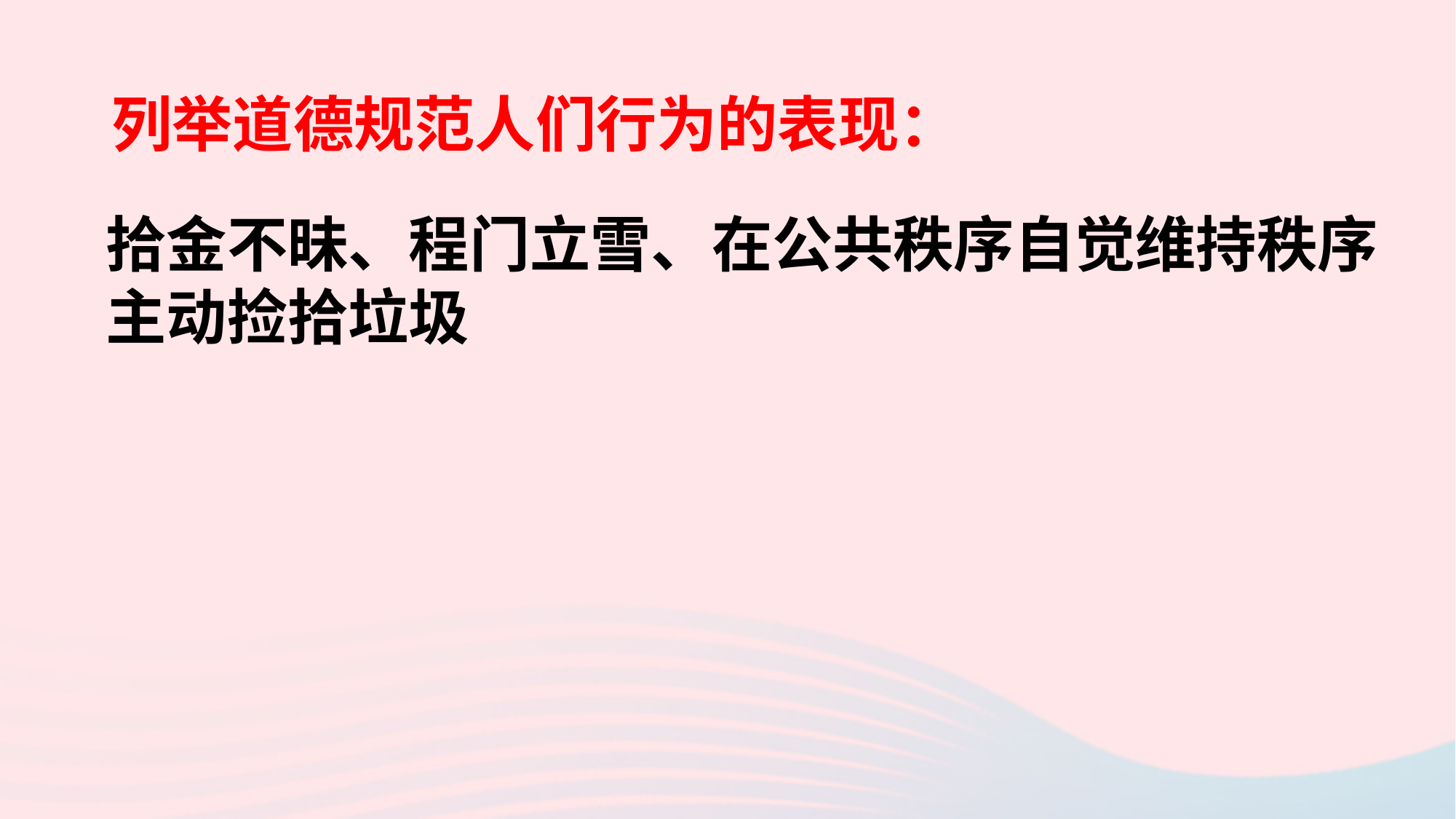

列举道德规范人们行为的表现：
拾金不昧、程门立雪、在公共秩序自觉维持秩序
主动捡拾垃圾